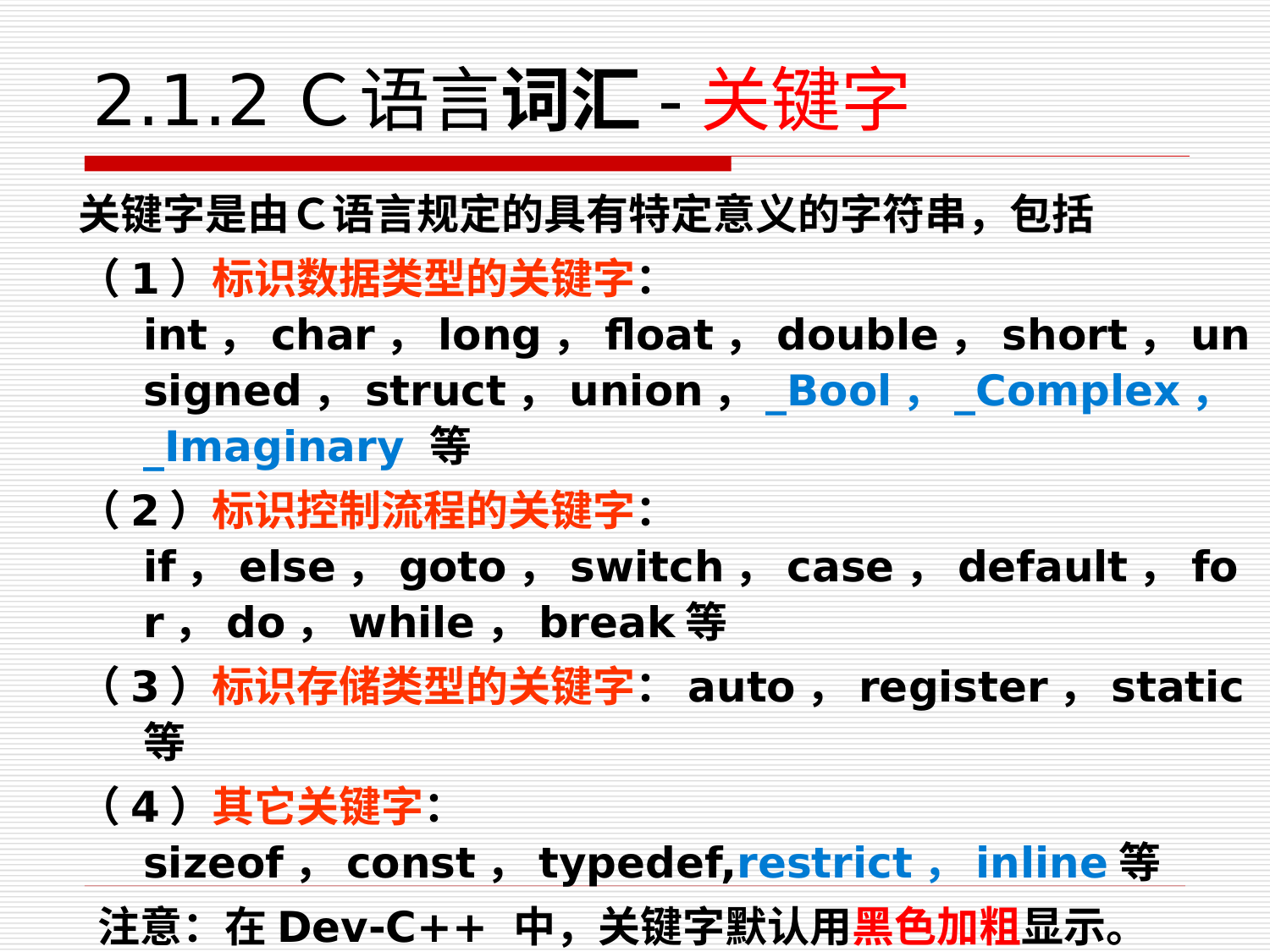

# 2.1.2Ｃ语言词汇-关键字
关键字是由Ｃ语言规定的具有特定意义的字符串，包括
（1）标识数据类型的关键字：int，char，long，float，double，short，unsigned，struct，union，_Bool，_Complex，_Imaginary 等
（2）标识控制流程的关键字：if，else，goto，switch，case，default，for，do，while，break等
（3）标识存储类型的关键字：auto，register，static等
（4）其它关键字：sizeof，const，typedef,restrict，inline等
 注意：在Dev-C++ 中，关键字默认用黑色加粗显示。
C语言区分大小写，关键字除以_开头的外均为小写字母。